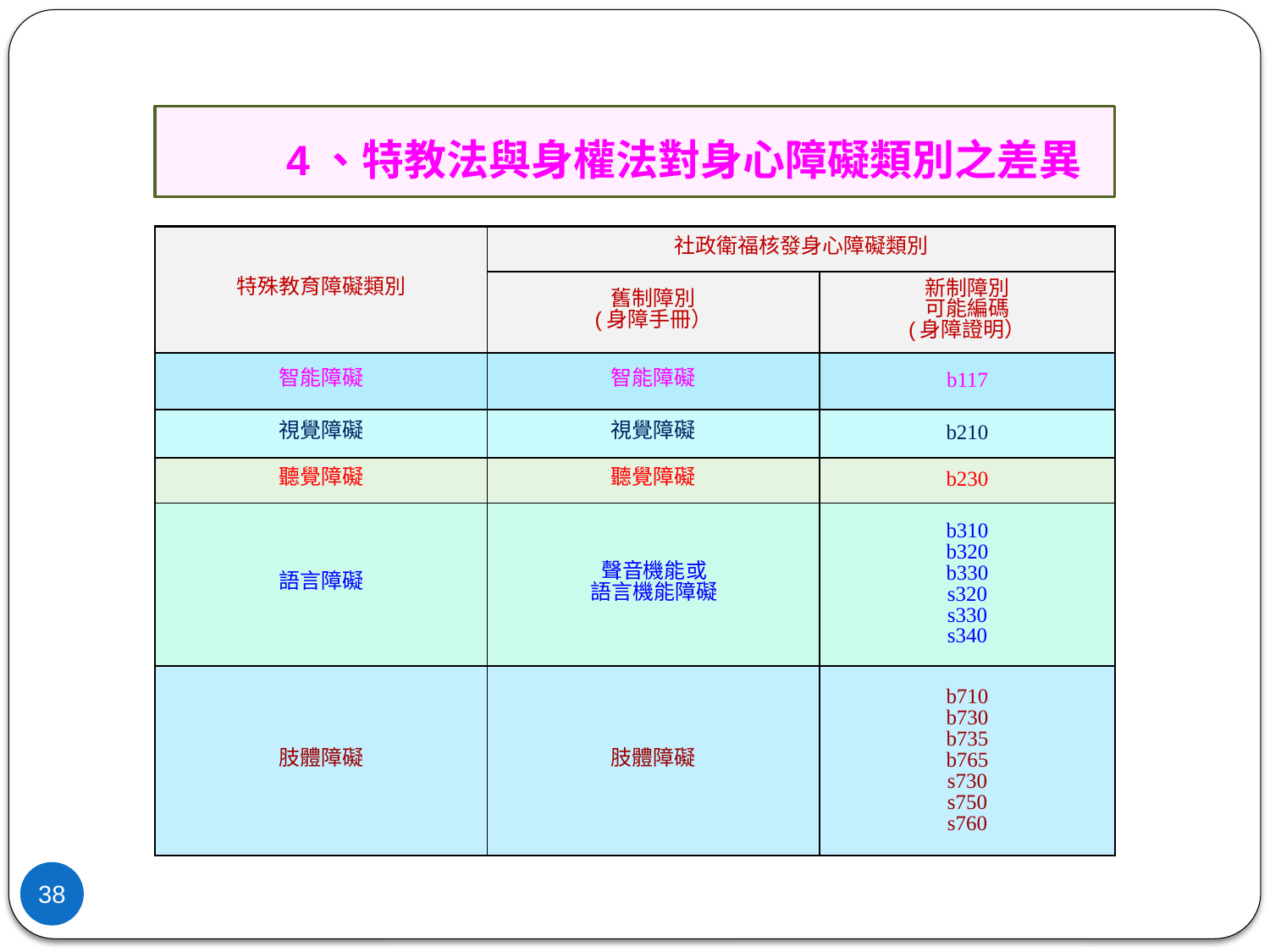

# 4、特教法與身權法對身心障礙類別之差異
| 特殊教育障礙類別 | 社政衛福核發身心障礙類別 |  |
| --- | --- | --- |
|  | 舊制障別 (身障手冊） | 新制障別 可能編碼 (身障證明） |
| 智能障礙 | 智能障礙 | b117 |
| 視覺障礙 | 視覺障礙 | b210 |
| 聽覺障礙 | 聽覺障礙 | b230 |
| 語言障礙 | 聲音機能或 語言機能障礙 | b310 b320 b330 s320 s330 s340 |
| 肢體障礙 | 肢體障礙 | b710 b730 b735 b765 s730 s750 s760 |
38